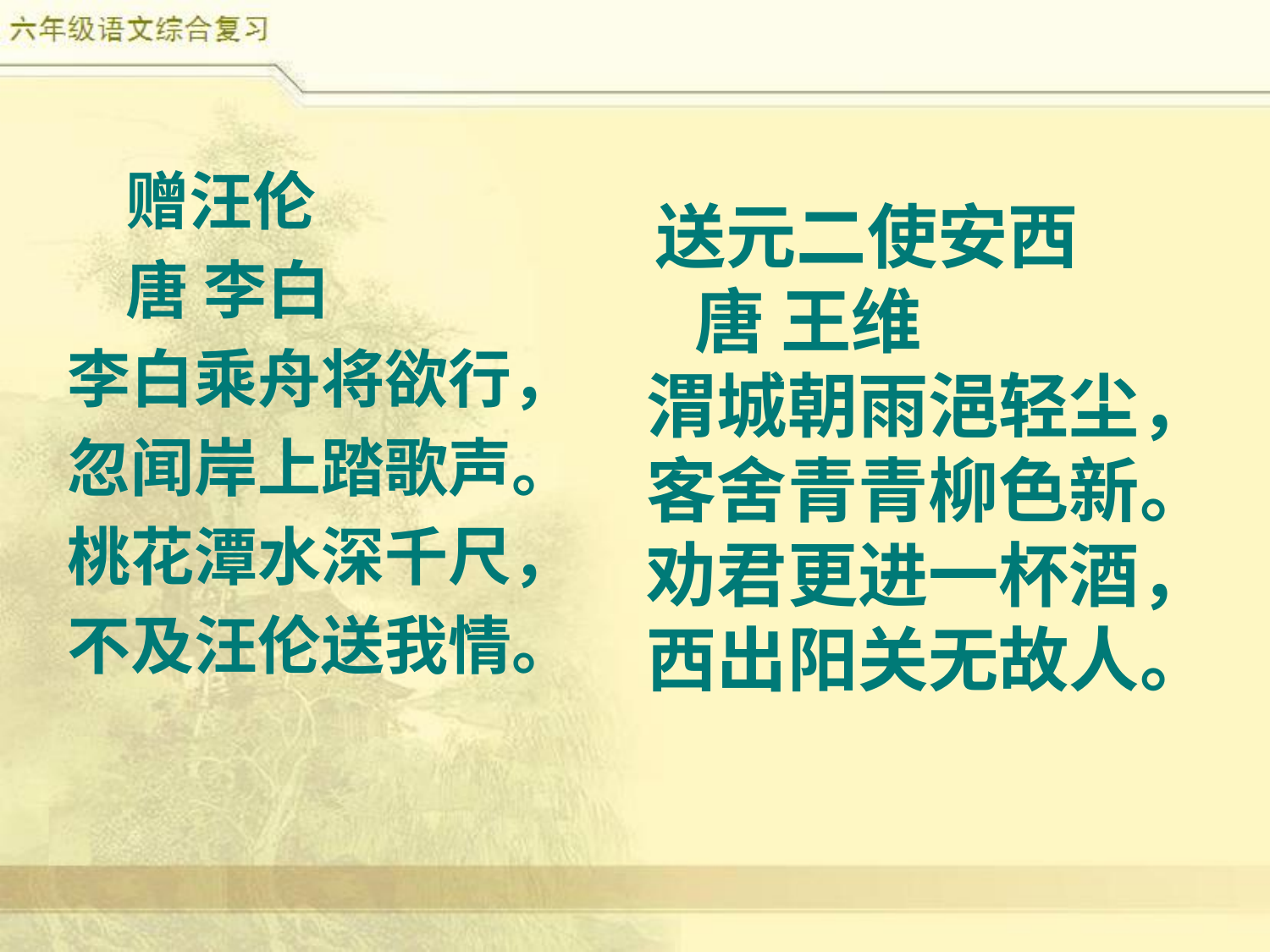

赠汪伦
   唐 李白
李白乘舟将欲行，
忽闻岸上踏歌声。
桃花潭水深千尺，
不及汪伦送我情。
   送元二使安西
     唐 王维
  渭城朝雨浥轻尘，
  客舍青青柳色新。
  劝君更进一杯酒，
  西出阳关无故人。